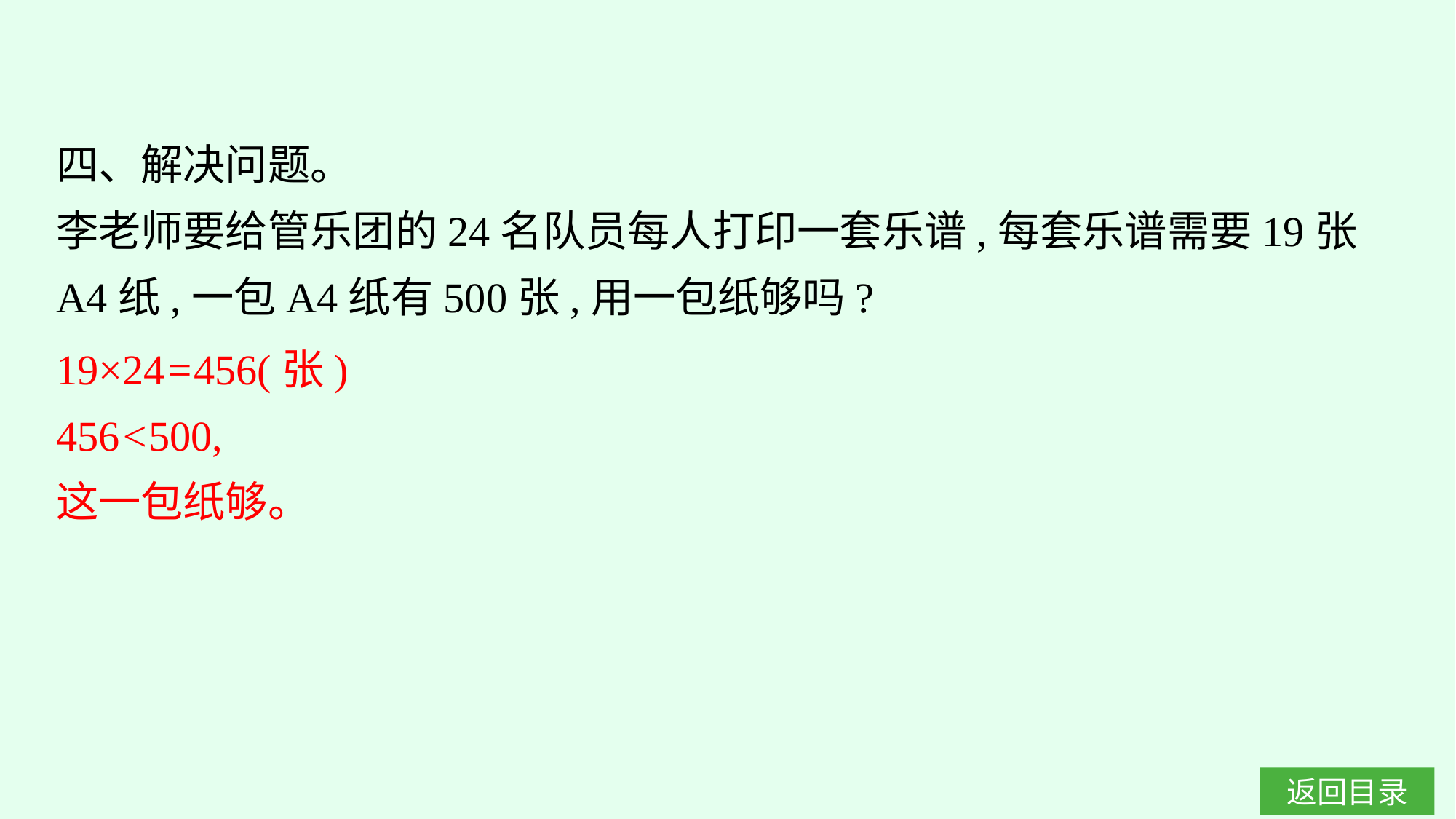

四、解决问题。
李老师要给管乐团的24名队员每人打印一套乐谱,每套乐谱需要19张A4纸,一包A4纸有500张,用一包纸够吗?
19×24=456(张)
456<500,
这一包纸够。